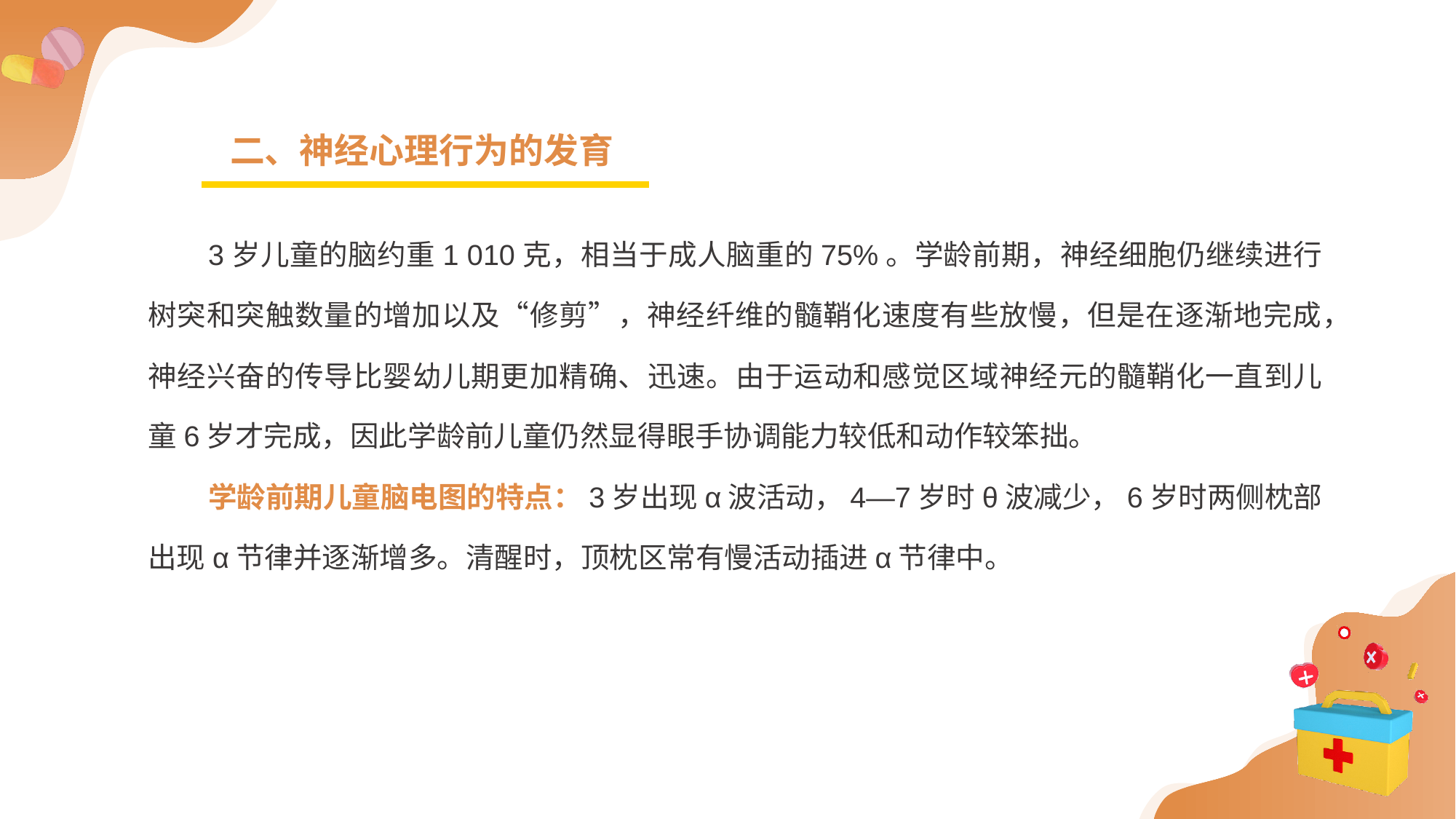

二、神经心理行为的发育
3岁儿童的脑约重1 010克，相当于成人脑重的75%。学龄前期，神经细胞仍继续进行树突和突触数量的增加以及“修剪”，神经纤维的髓鞘化速度有些放慢，但是在逐渐地完成，神经兴奋的传导比婴幼儿期更加精确、迅速。由于运动和感觉区域神经元的髓鞘化一直到儿童6岁才完成，因此学龄前儿童仍然显得眼手协调能力较低和动作较笨拙。
学龄前期儿童脑电图的特点：3岁出现α波活动，4—7岁时θ波减少，6岁时两侧枕部出现α节律并逐渐增多。清醒时，顶枕区常有慢活动插进α节律中。